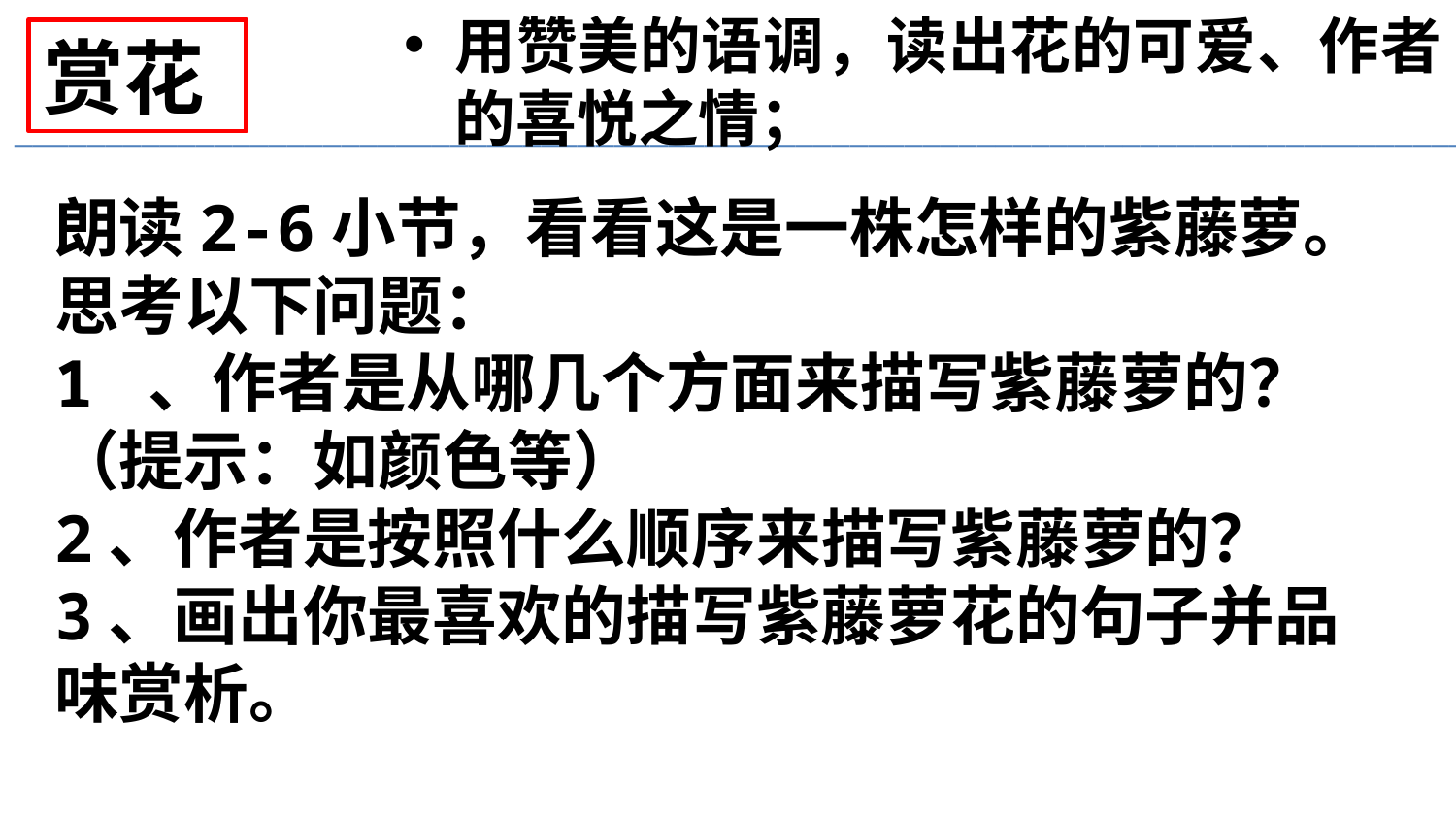

用赞美的语调，读出花的可爱、作者的喜悦之情；

赏花
________________________________________________________________________________
朗读2-6小节，看看这是一株怎样的紫藤萝。思考以下问题：
1 、作者是从哪几个方面来描写紫藤萝的？（提示：如颜色等）
2、作者是按照什么顺序来描写紫藤萝的？
3、画出你最喜欢的描写紫藤萝花的句子并品味赏析。